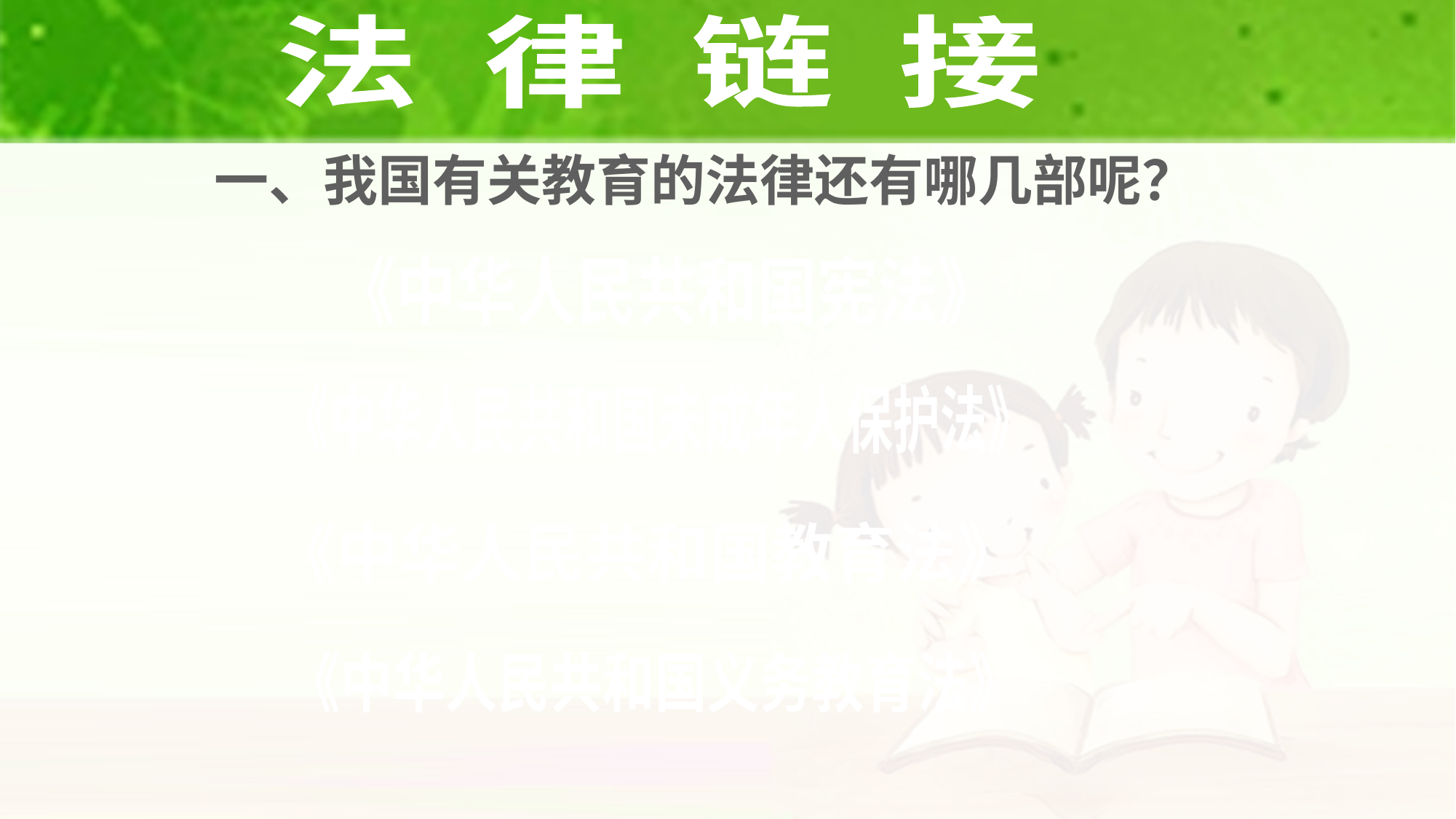

法  律  链  接
一、我国有关教育的法律还有哪几部呢？
《中华人民共和国宪法》
《中华人民共和国未成年人保护法》
《中华人民共和国教育法》
《中华人民共和国义务教育法》